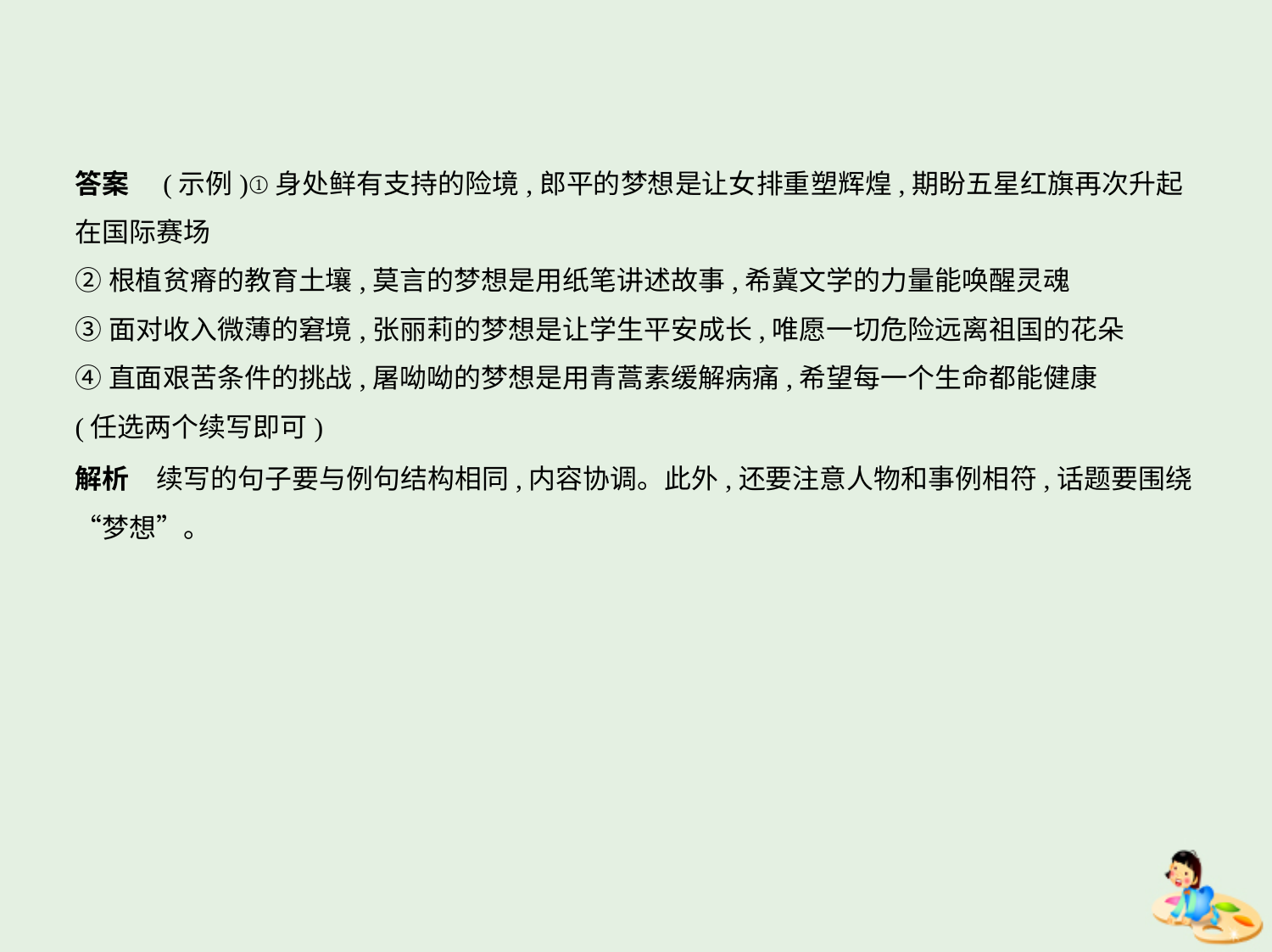

答案　(示例)①身处鲜有支持的险境,郎平的梦想是让女排重塑辉煌,期盼五星红旗再次升起
在国际赛场
②根植贫瘠的教育土壤,莫言的梦想是用纸笔讲述故事,希冀文学的力量能唤醒灵魂
③面对收入微薄的窘境,张丽莉的梦想是让学生平安成长,唯愿一切危险远离祖国的花朵
④直面艰苦条件的挑战,屠呦呦的梦想是用青蒿素缓解病痛,希望每一个生命都能健康
(任选两个续写即可)
解析　续写的句子要与例句结构相同,内容协调。此外,还要注意人物和事例相符,话题要围绕
“梦想”。